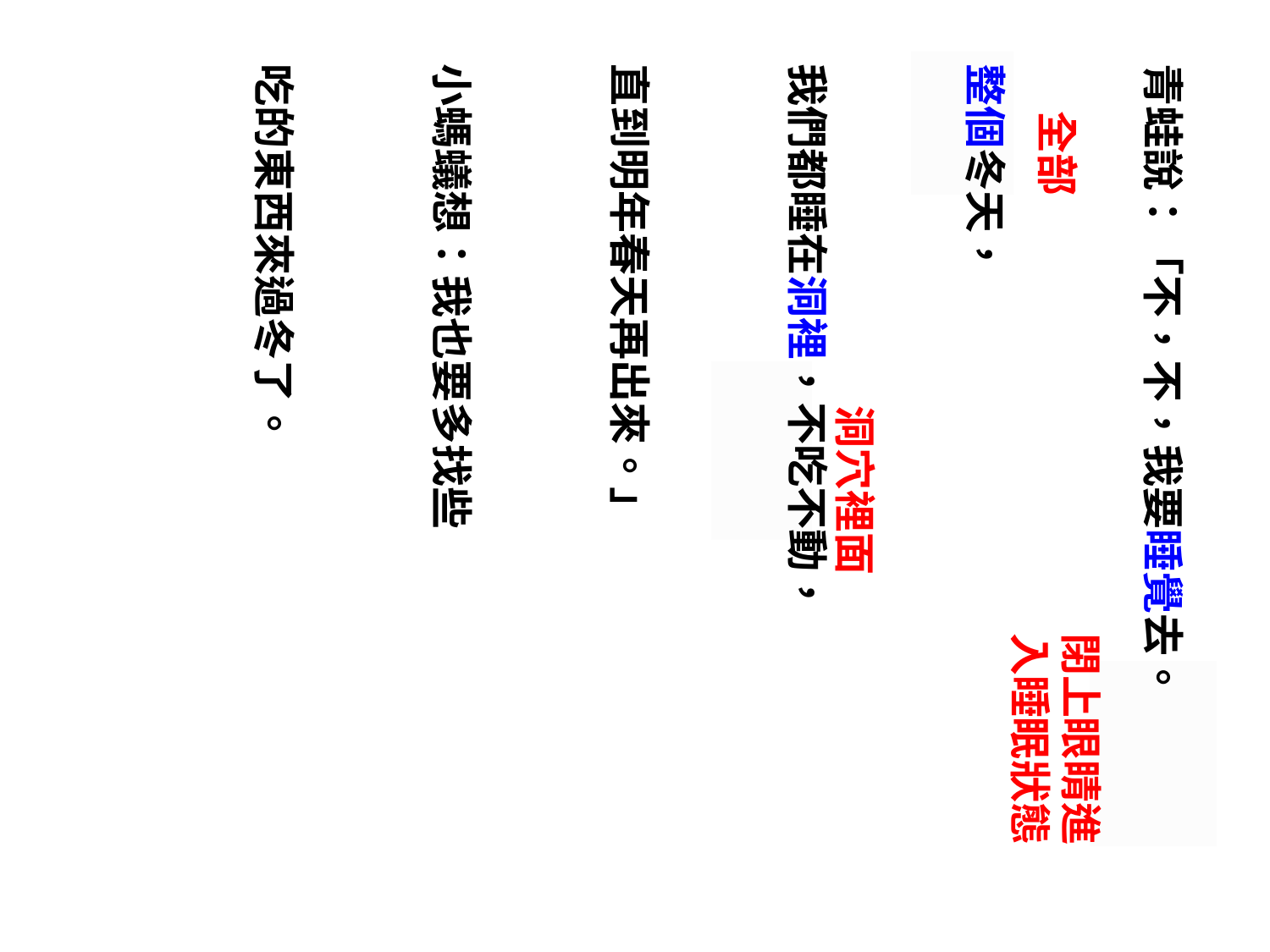

青蛙說：「不，不，我要睡覺去。
整個冬天，
我們都睡在洞裡，不吃不動，
直到明年春天再出來。」
小螞蟻想：我也要多找些
吃的東西來過冬了。

全部

洞穴裡面
閉上眼睛進入睡眠狀態